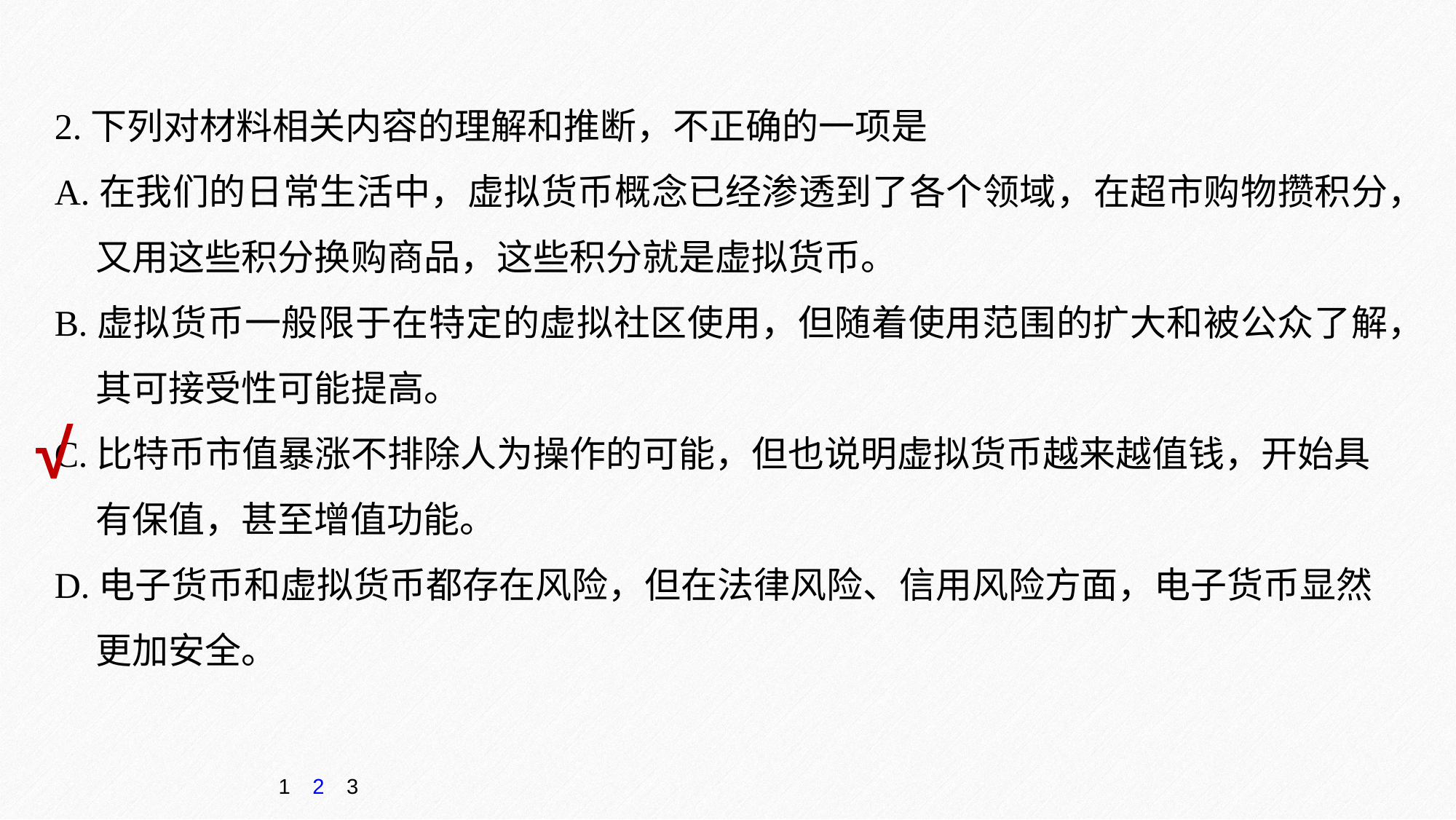

2.下列对材料相关内容的理解和推断，不正确的一项是
A.在我们的日常生活中，虚拟货币概念已经渗透到了各个领域，在超市购物攒积分，
    又用这些积分换购商品，这些积分就是虚拟货币。
B.虚拟货币一般限于在特定的虚拟社区使用，但随着使用范围的扩大和被公众了解，
    其可接受性可能提高。
C.比特币市值暴涨不排除人为操作的可能，但也说明虚拟货币越来越值钱，开始具
    有保值，甚至增值功能。
D.电子货币和虚拟货币都存在风险，但在法律风险、信用风险方面，电子货币显然
    更加安全。
√
1
2
3